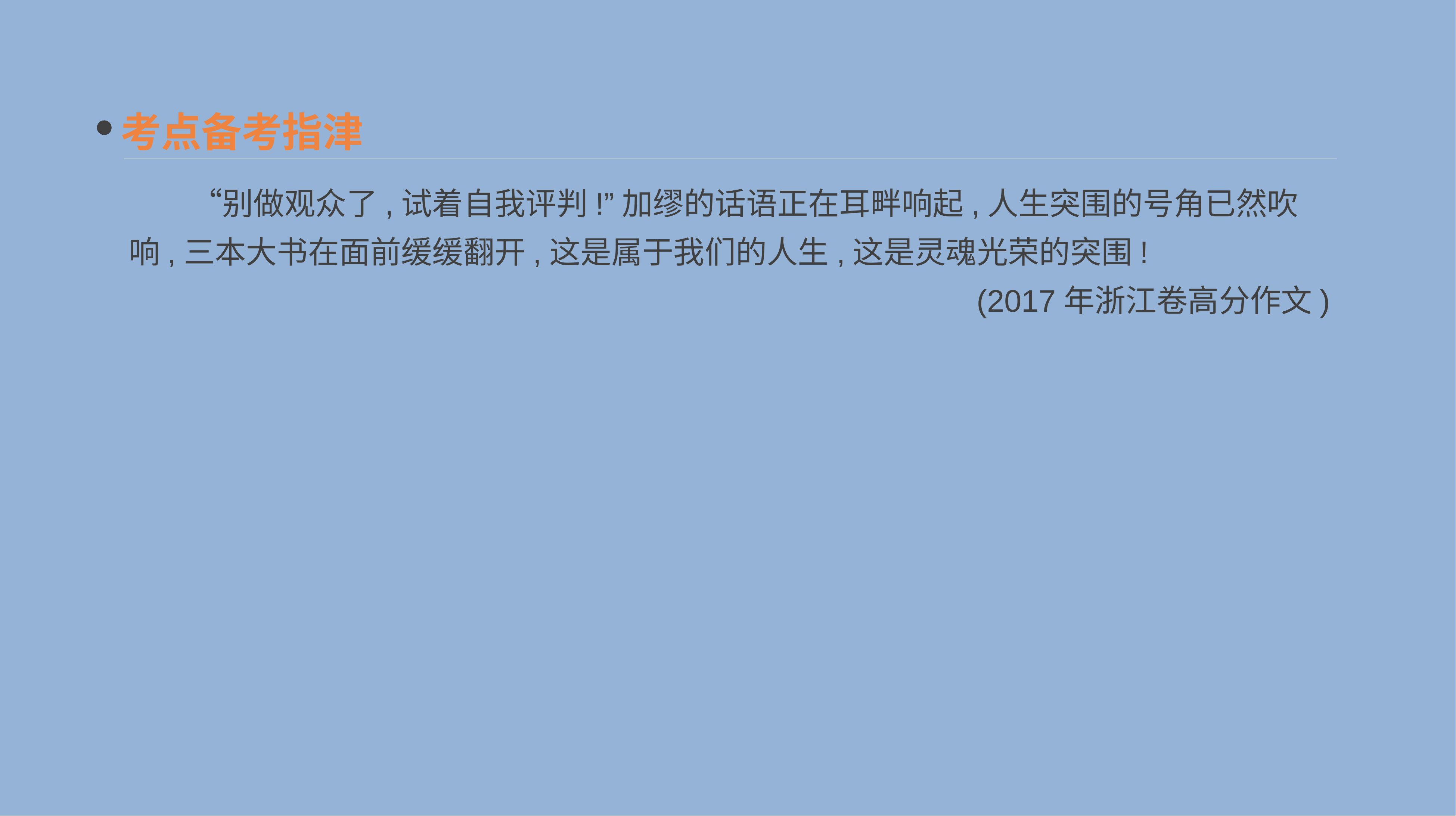

考点备考指津

　　“别做观众了,试着自我评判!”加缪的话语正在耳畔响起,人生突围的号角已然吹响,三本大书在面前缓缓翻开,这是属于我们的人生,这是灵魂光荣的突围!
(2017年浙江卷高分作文)